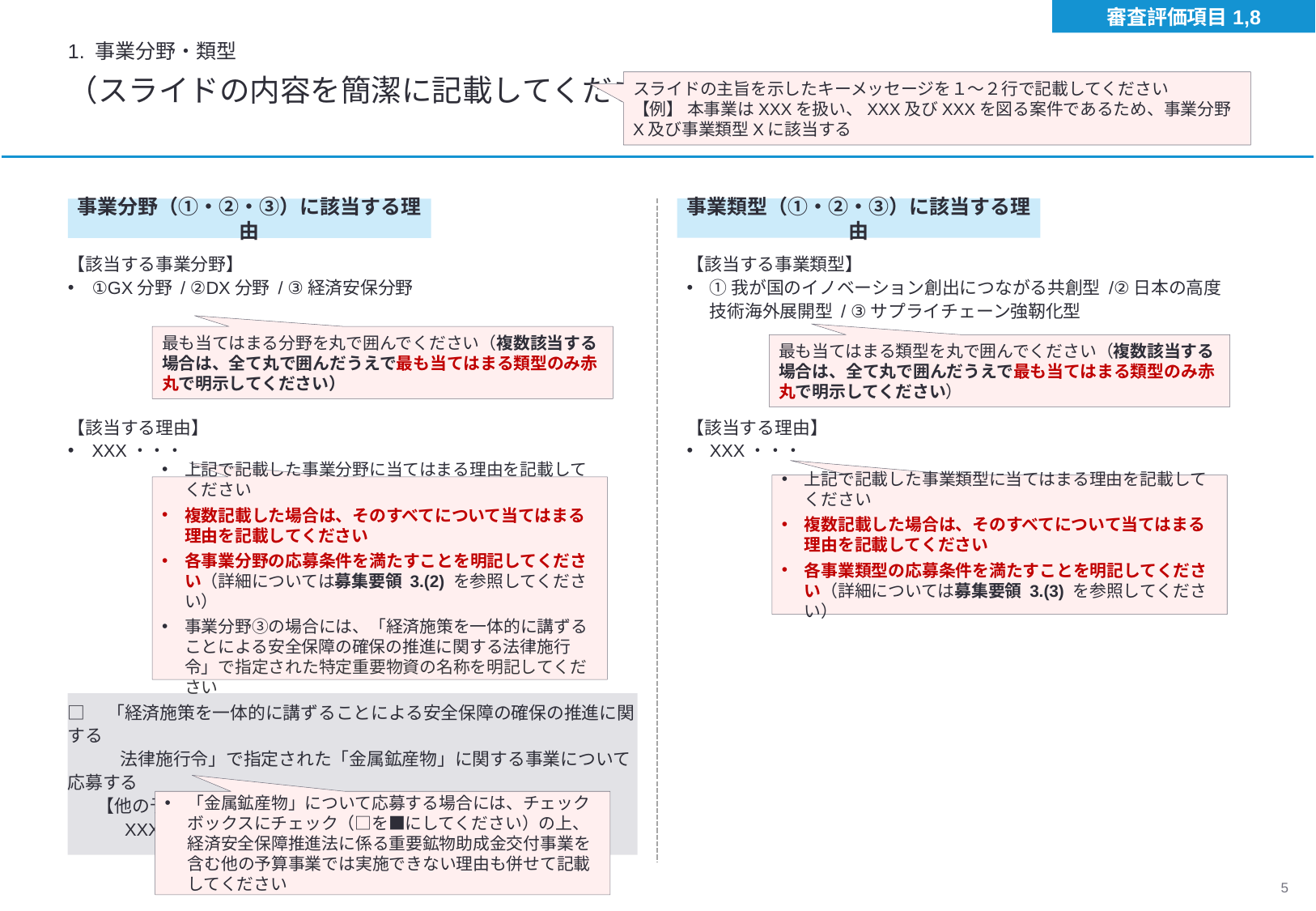

審査評価項目1,8
1. 事業分野・類型
（スライドの内容を簡潔に記載してください）
スライドの主旨を示したキーメッセージを１～２行で記載してください
【例】 本事業はXXXを扱い、XXX及びXXXを図る案件であるため、事業分野X及び事業類型Xに該当する
事業類型（①・②・③）に該当する理由
事業分野（①・②・③）に該当する理由
【該当する事業類型】
①我が国のイノベーション創出につながる共創型 /②日本の高度技術海外展開型 / ③サプライチェーン強靭化型

【該当する理由】
XXX・・・

【該当する事業分野】
①GX分野 / ②DX分野 / ③経済安保分野

【該当する理由】
XXX・・・
最も当てはまる分野を丸で囲んでください（複数該当する場合は、全て丸で囲んだうえで最も当てはまる類型のみ赤丸で明示してください）
最も当てはまる類型を丸で囲んでください（複数該当する場合は、全て丸で囲んだうえで最も当てはまる類型のみ赤丸で明示してください）
上記で記載した事業類型に当てはまる理由を記載してください
複数記載した場合は、そのすべてについて当てはまる理由を記載してください
各事業類型の応募条件を満たすことを明記してください（詳細については募集要領 3.(3) を参照してください）
上記で記載した事業分野に当てはまる理由を記載してください
複数記載した場合は、そのすべてについて当てはまる理由を記載してください
各事業分野の応募条件を満たすことを明記してください（詳細については募集要領 3.(2) を参照してください）
事業分野③の場合には、「経済施策を一体的に講ずることによる安全保障の確保の推進に関する法律施行令」で指定された特定重要物資の名称を明記してください
□　「経済施策を一体的に講ずることによる安全保障の確保の推進に関する
　　　法律施行令」で指定された「金属鉱産物」に関する事業について応募する
　   【他の予算事業では実施できない理由】
　　　XXX・・・
「金属鉱産物」について応募する場合には、チェックボックスにチェック（□を■にしてください）の上、経済安全保障推進法に係る重要鉱物助成金交付事業を含む他の予算事業では実施できない理由も併せて記載してください